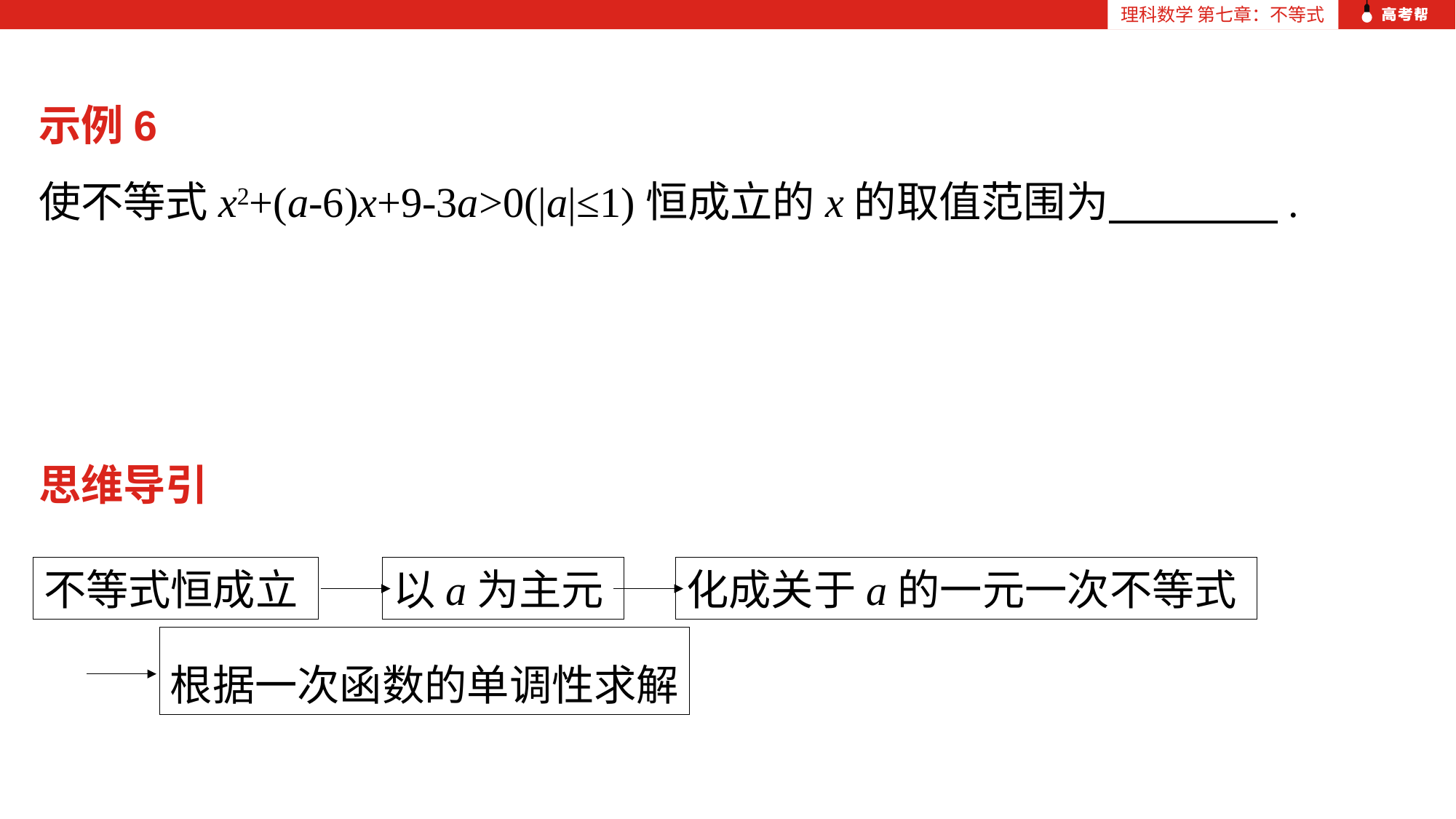

示例6
使不等式x2+(a-6)x+9-3a>0(|a|≤1)恒成立的x的取值范围为　　　　.
思维导引
以a为主元
化成关于a的一元一次不等式
不等式恒成立
根据一次函数的单调性求解